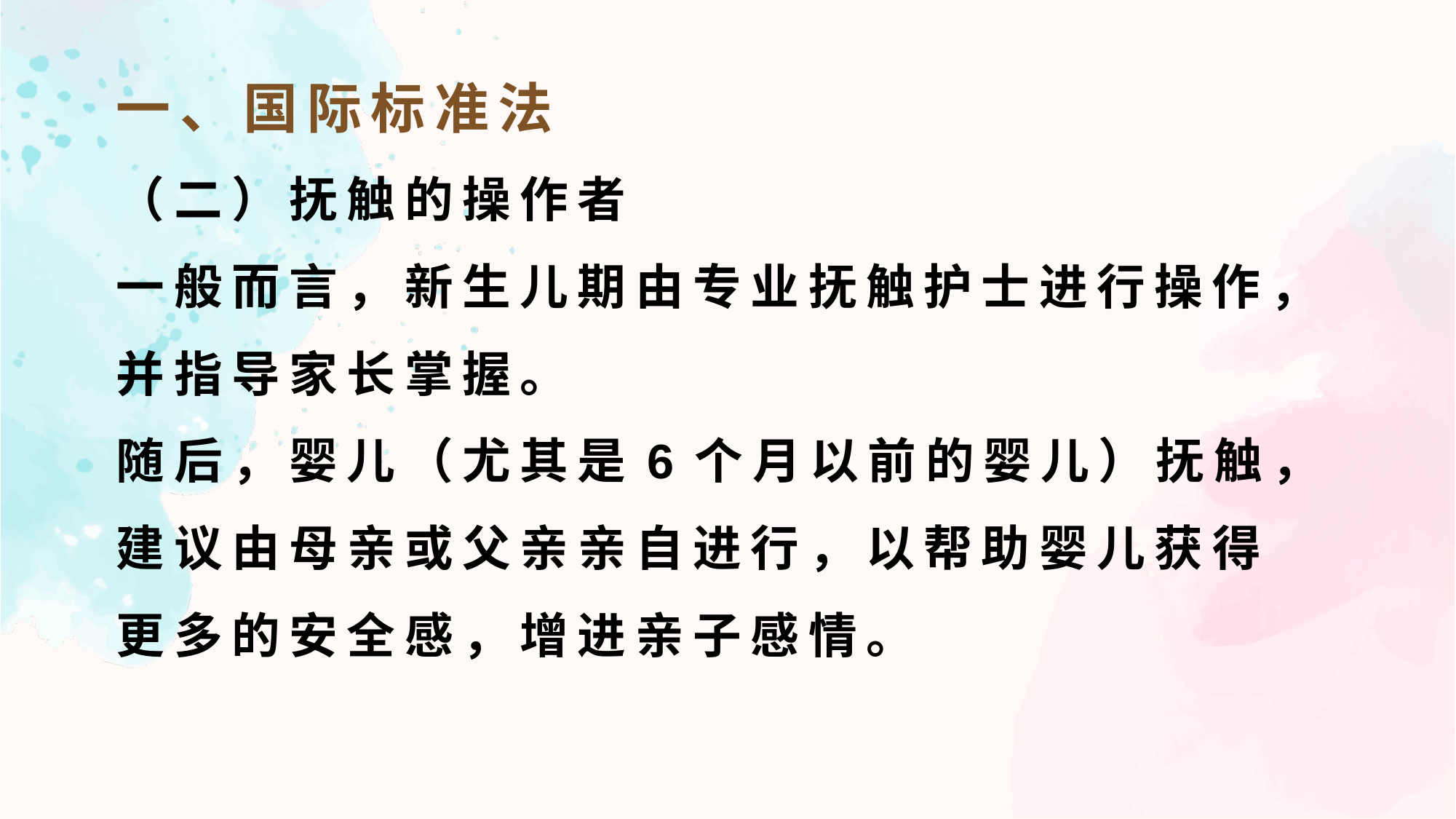

一、国际标准法
（二）抚触的操作者
一般而言，新生儿期由专业抚触护士进行操作，并指导家长掌握。
随后，婴儿（尤其是6个月以前的婴儿）抚触，建议由母亲或父亲亲自进行，以帮助婴儿获得更多的安全感，增进亲子感情。